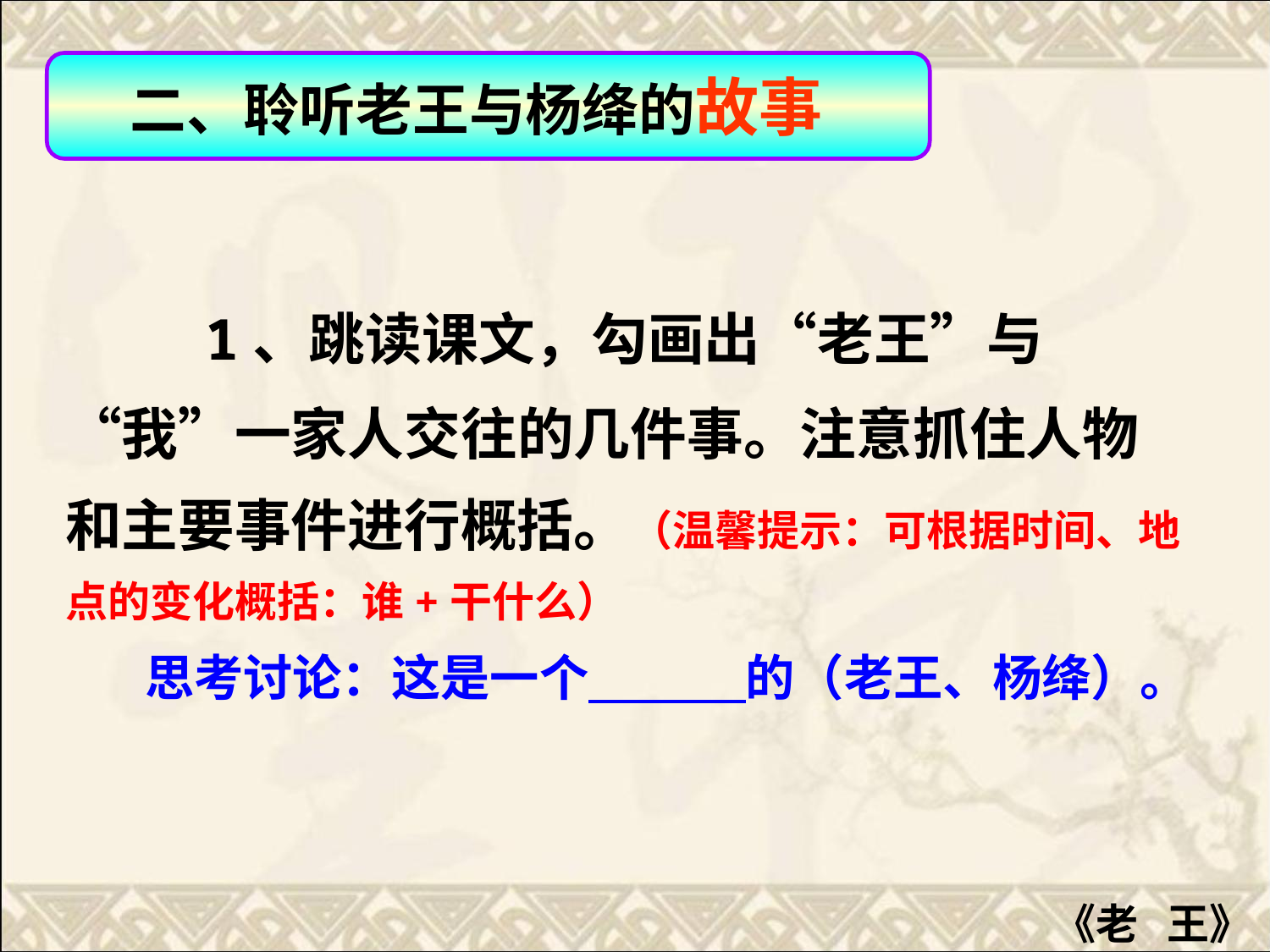

二、聆听老王与杨绛的故事
   1、跳读课文，勾画出“老王”与“我”一家人交往的几件事。注意抓住人物和主要事件进行概括。（温馨提示：可根据时间、地点的变化概括：谁+干什么）
          思考讨论：这是一个              的（老王、杨绛）。

《老   王》